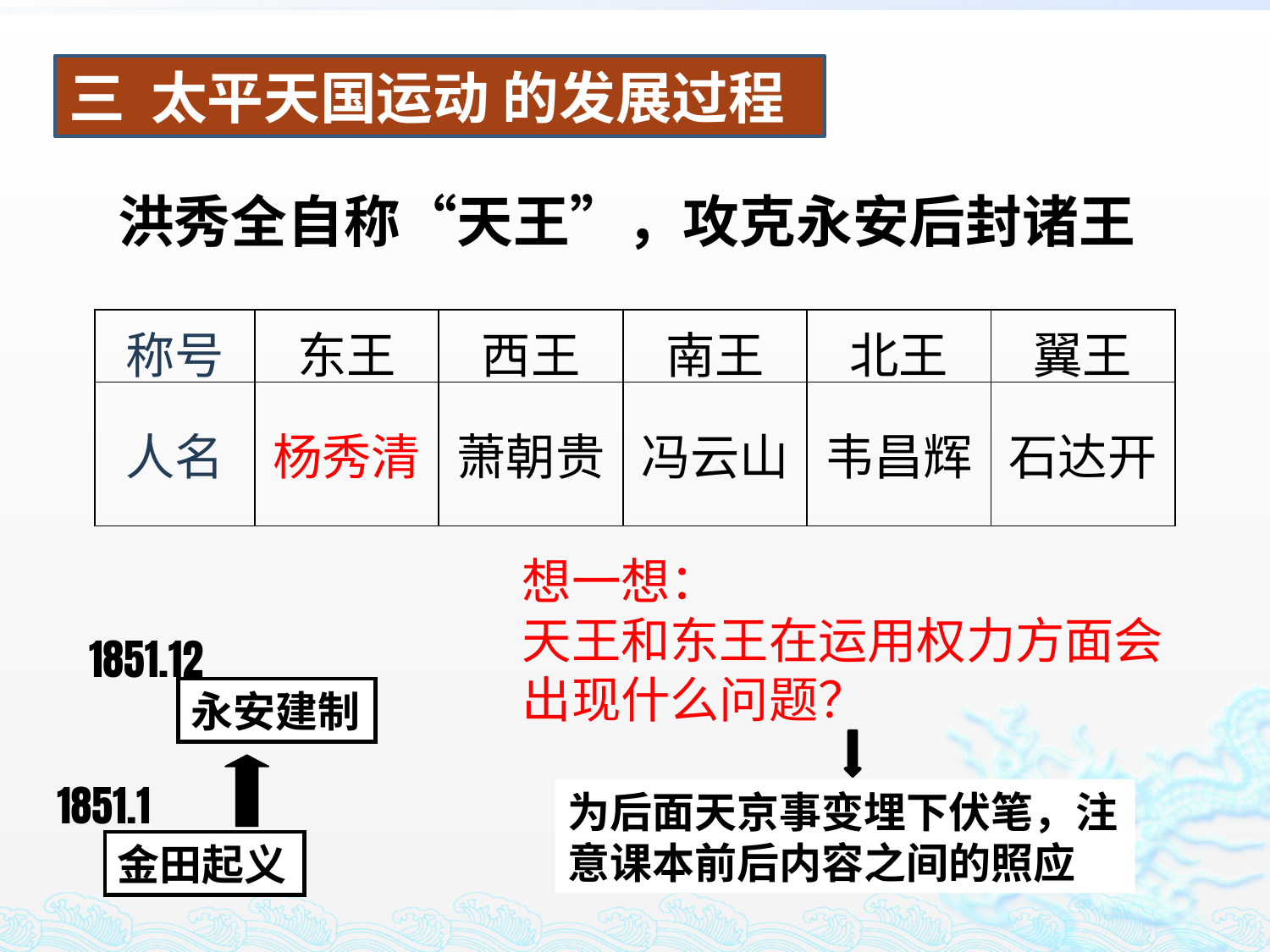

三  太平天国运动 的发展过程
洪秀全自称“天王”，攻克永安后封诸王
| 称号 | 东王 | 西王 | 南王 | 北王 | 翼王 |
| --- | --- | --- | --- | --- | --- |
| 人名 | 杨秀清 | 萧朝贵 | 冯云山 | 韦昌辉 | 石达开 |
想一想：
天王和东王在运用权力方面会出现什么问题？

1851.12
永安建制

1851.1
为后面天京事变埋下伏笔，注意课本前后内容之间的照应
金田起义